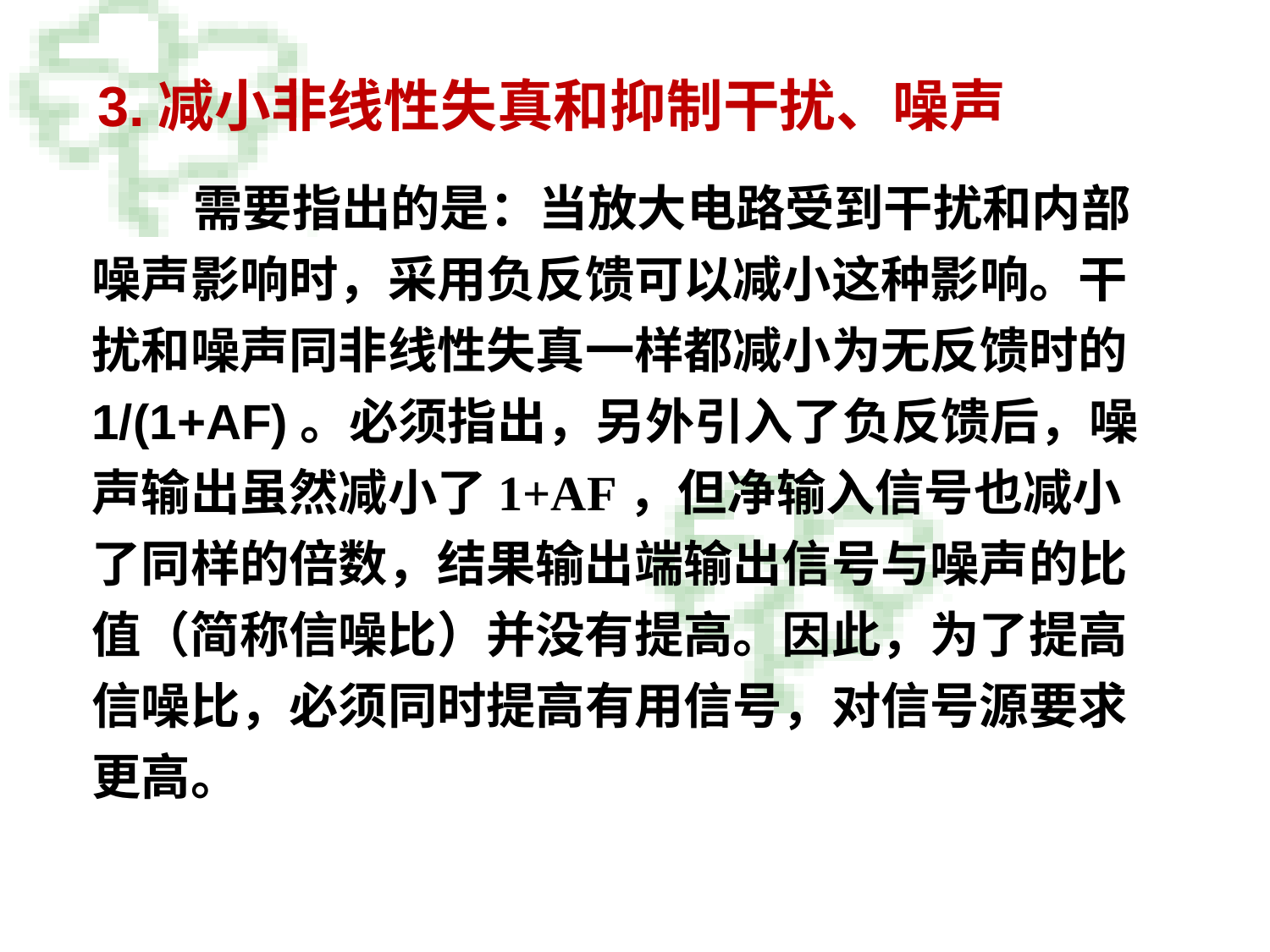

# 3.减小非线性失真和抑制干扰、噪声
        需要指出的是：当放大电路受到干扰和内部噪声影响时，采用负反馈可以减小这种影响。干扰和噪声同非线性失真一样都减小为无反馈时的1/(1+AF)。必须指出，另外引入了负反馈后，噪声输出虽然减小了1+AF，但净输入信号也减小了同样的倍数，结果输出端输出信号与噪声的比值（简称信噪比）并没有提高。因此，为了提高信噪比，必须同时提高有用信号，对信号源要求更高。